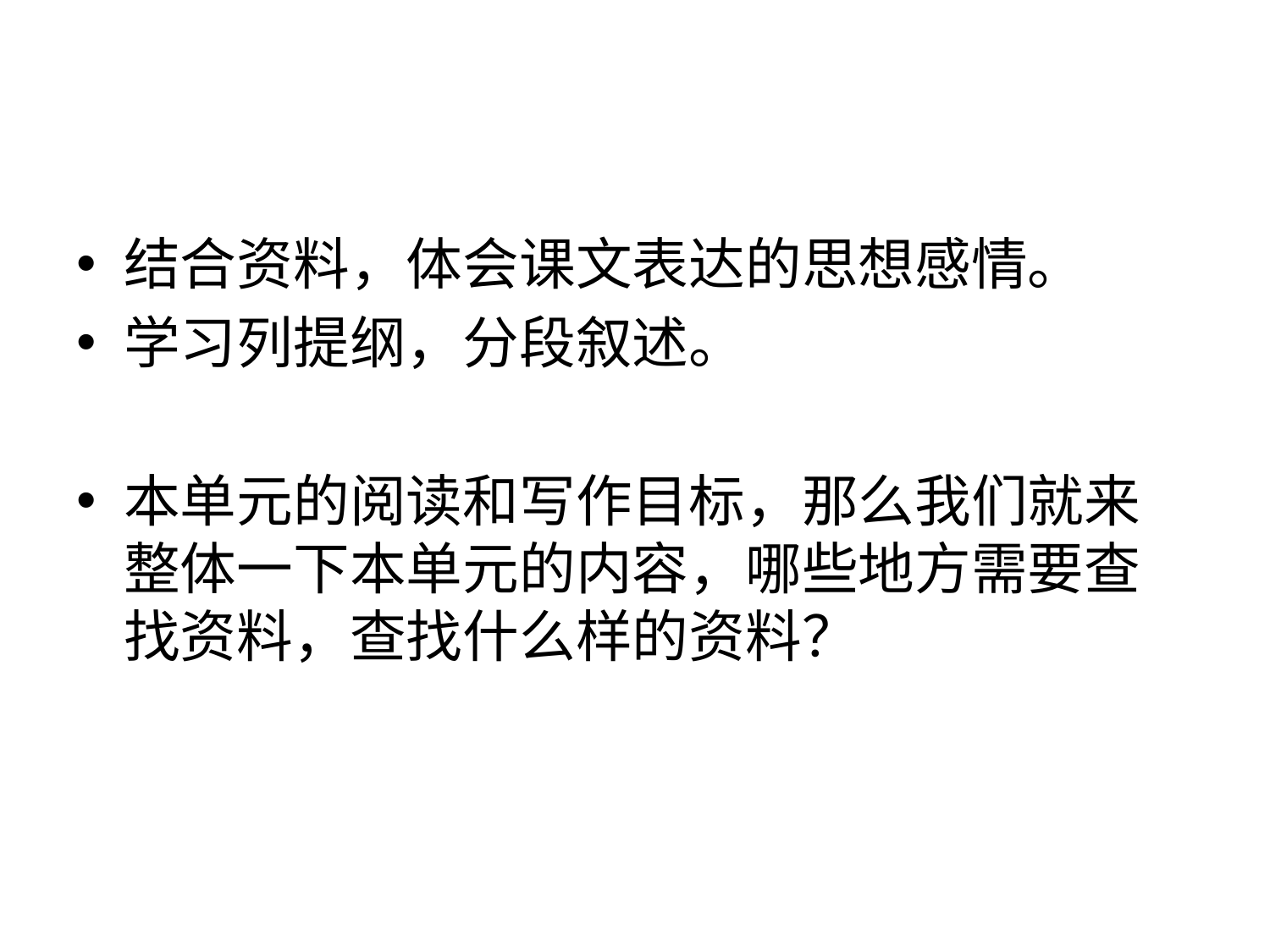

#
结合资料，体会课文表达的思想感情。
学习列提纲，分段叙述。

本单元的阅读和写作目标，那么我们就来整体一下本单元的内容，哪些地方需要查找资料，查找什么样的资料？